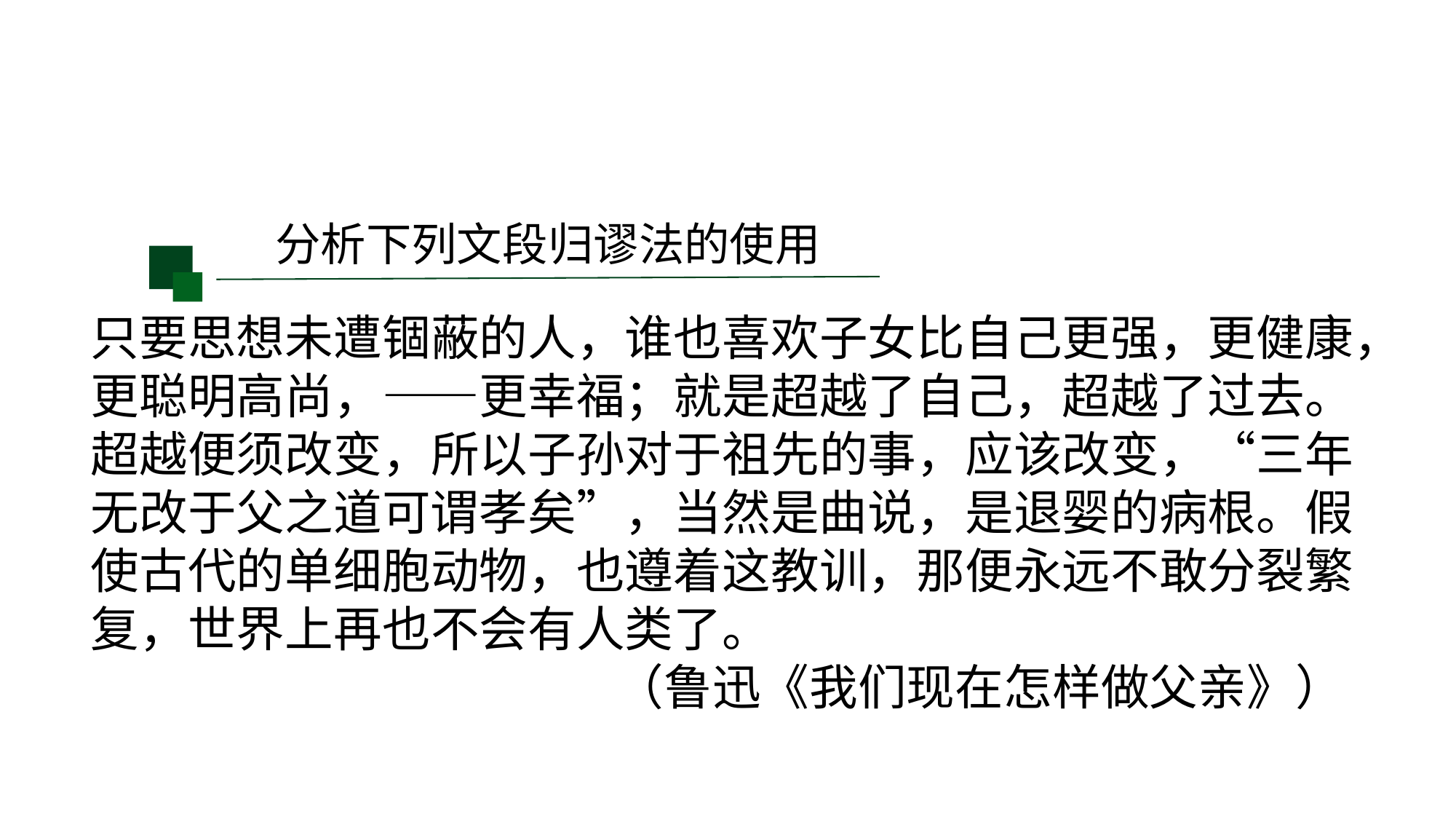

分析下列文段归谬法的使用

只要思想未遭锢蔽的人，谁也喜欢子女比自己更强，更健康，更聪明高尚，——更幸福；就是超越了自己，超越了过去。超越便须改变，所以子孙对于祖先的事，应该改变，“三年无改于父之道可谓孝矣”，当然是曲说，是退婴的病根。假使古代的单细胞动物，也遵着这教训，那便永远不敢分裂繁复，世界上再也不会有人类了。
                                               （鲁迅《我们现在怎样做父亲》）